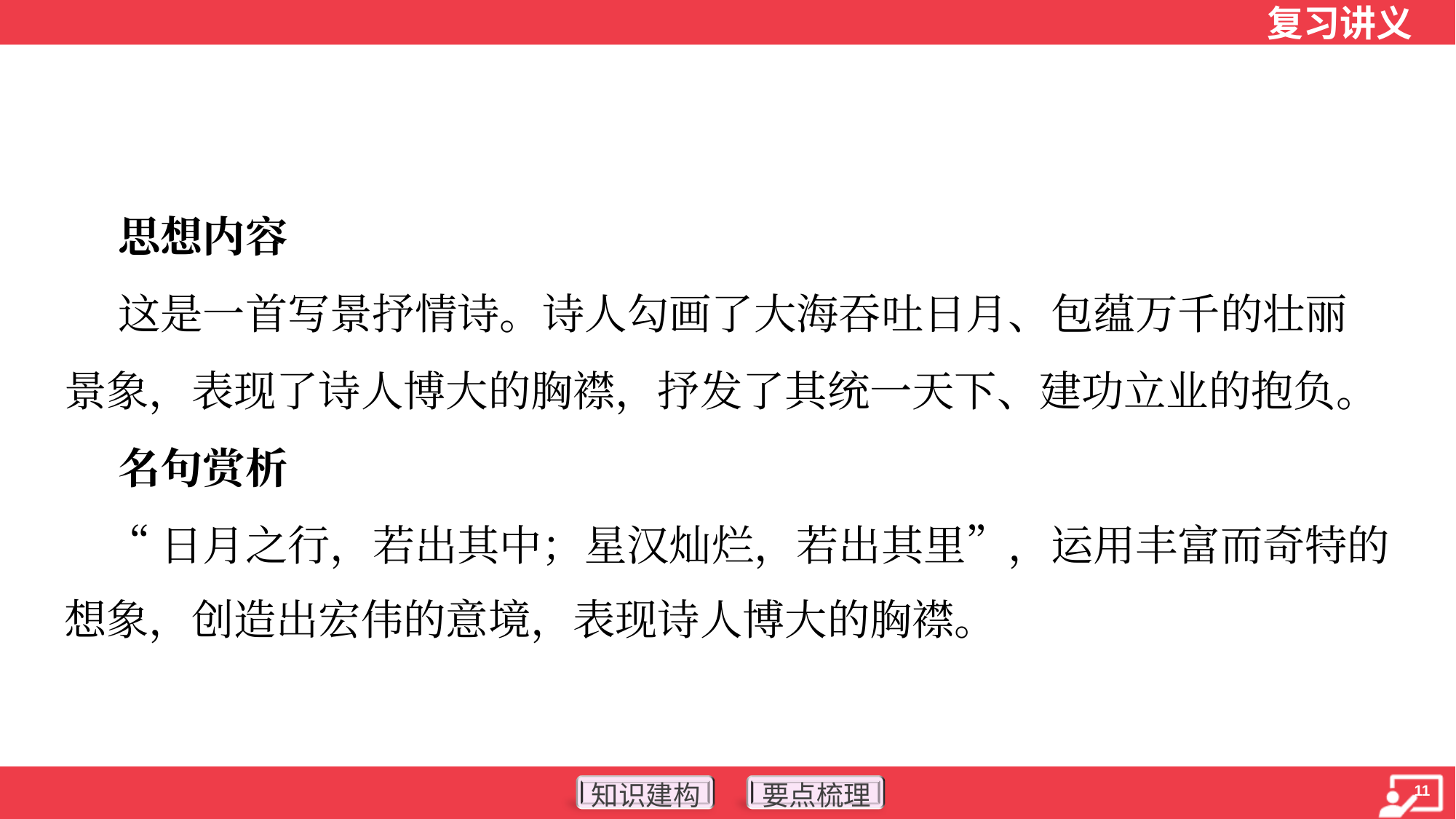

思想内容
    这是一首写景抒情诗。诗人勾画了大海吞吐日月、包蕴万千的壮丽
景象，表现了诗人博大的胸襟，抒发了其统一天下、建功立业的抱负。
    名句赏析
    “日月之行，若出其中；星汉灿烂，若出其里”，运用丰富而奇特的
想象，创造出宏伟的意境，表现诗人博大的胸襟。